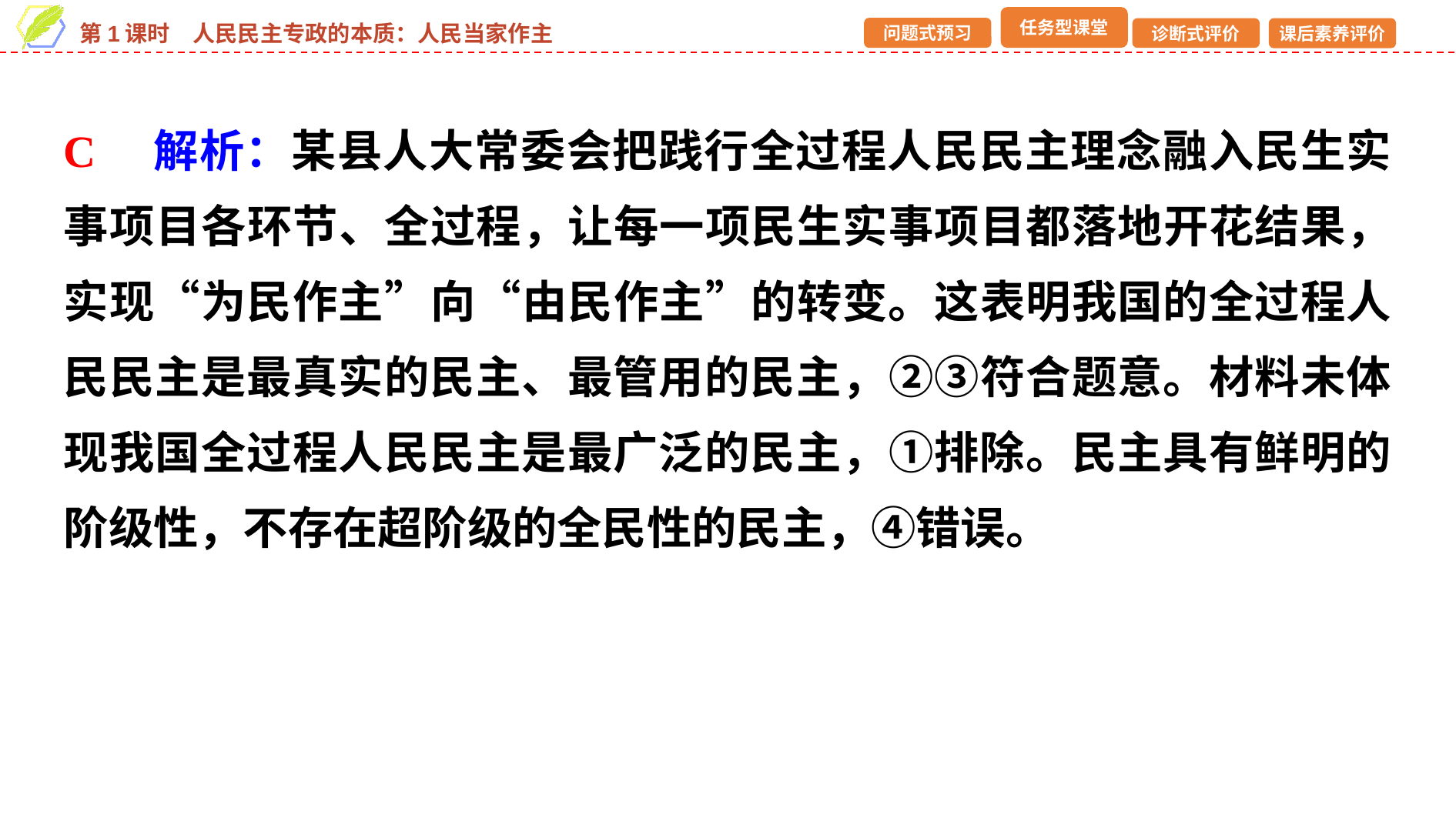

C　解析：某县人大常委会把践行全过程人民民主理念融入民生实事项目各环节、全过程，让每一项民生实事项目都落地开花结果，实现“为民作主”向“由民作主”的转变。这表明我国的全过程人民民主是最真实的民主、最管用的民主，②③符合题意。材料未体现我国全过程人民民主是最广泛的民主，①排除。民主具有鲜明的阶级性，不存在超阶级的全民性的民主，④错误。